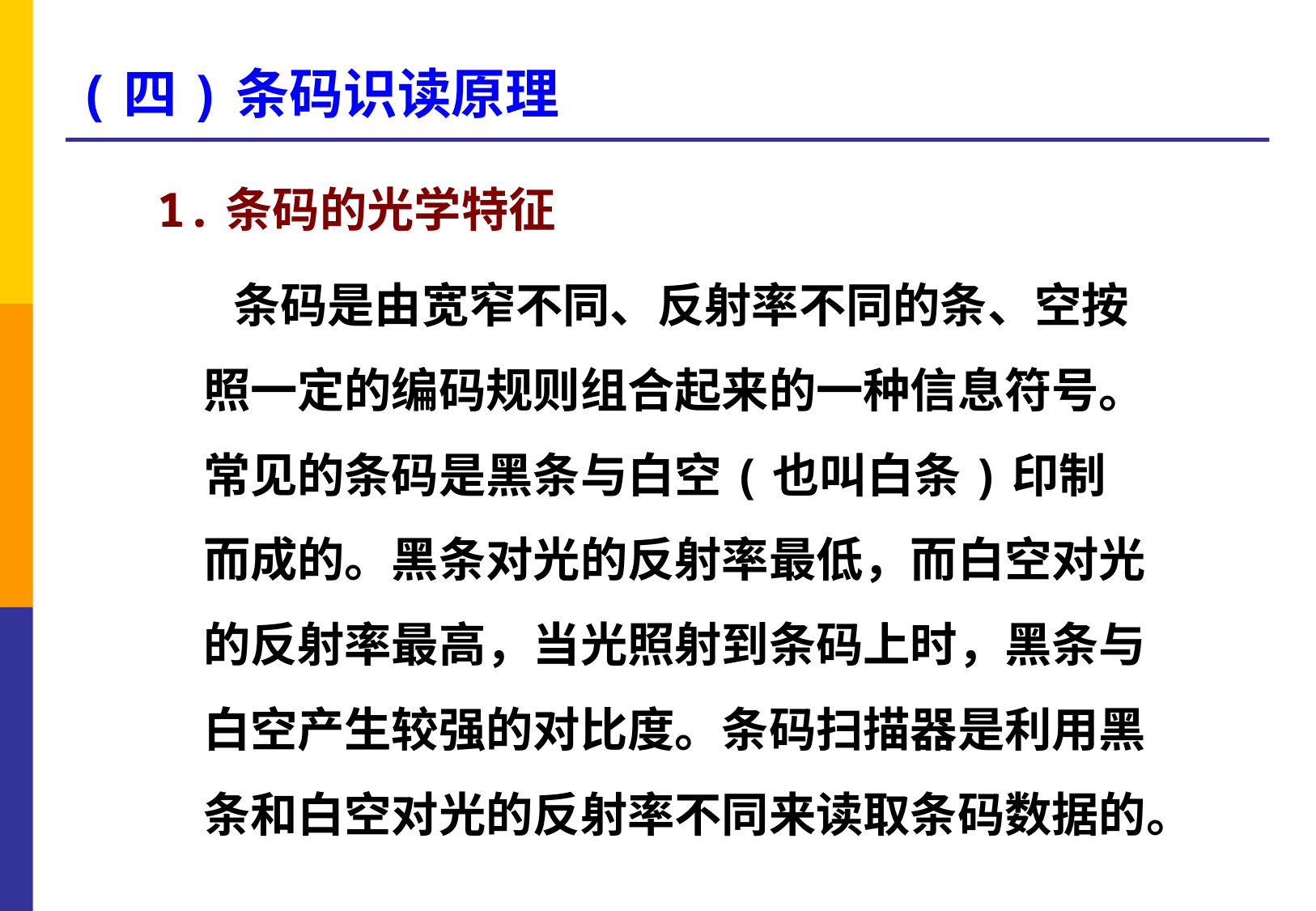

# (四)条码识读原理
1.条码的光学特征
      条码是由宽窄不同、反射率不同的条、空按照一定的编码规则组合起来的一种信息符号。常见的条码是黑条与白空(也叫白条)印制而成的。黑条对光的反射率最低，而白空对光的反射率最高，当光照射到条码上时，黑条与白空产生较强的对比度。条码扫描器是利用黑条和白空对光的反射率不同来读取条码数据的。